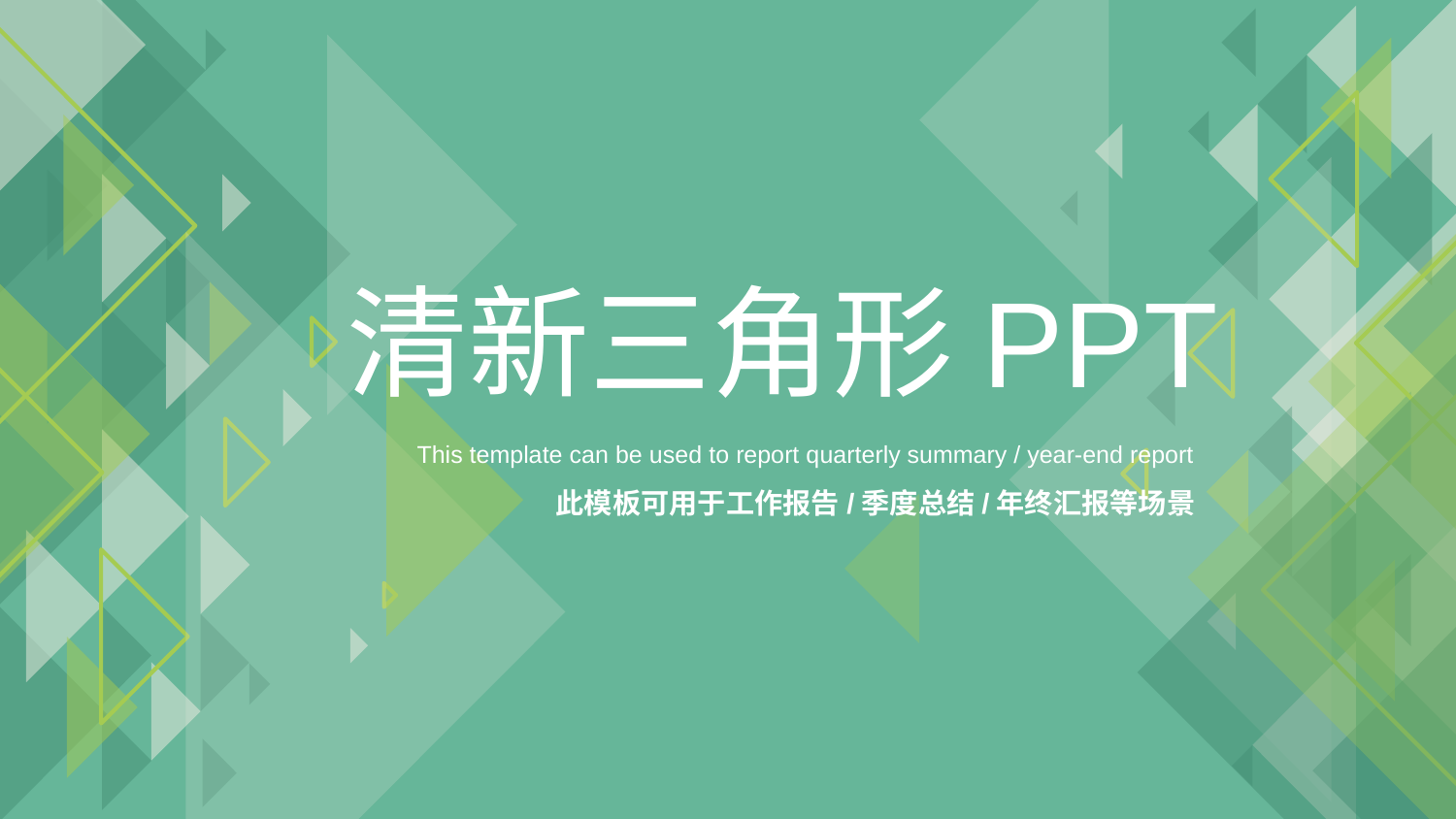

清新三角形PPT

This template can be used to report quarterly summary / year-end report

此模板可用于工作报告/季度总结/年终汇报等场景